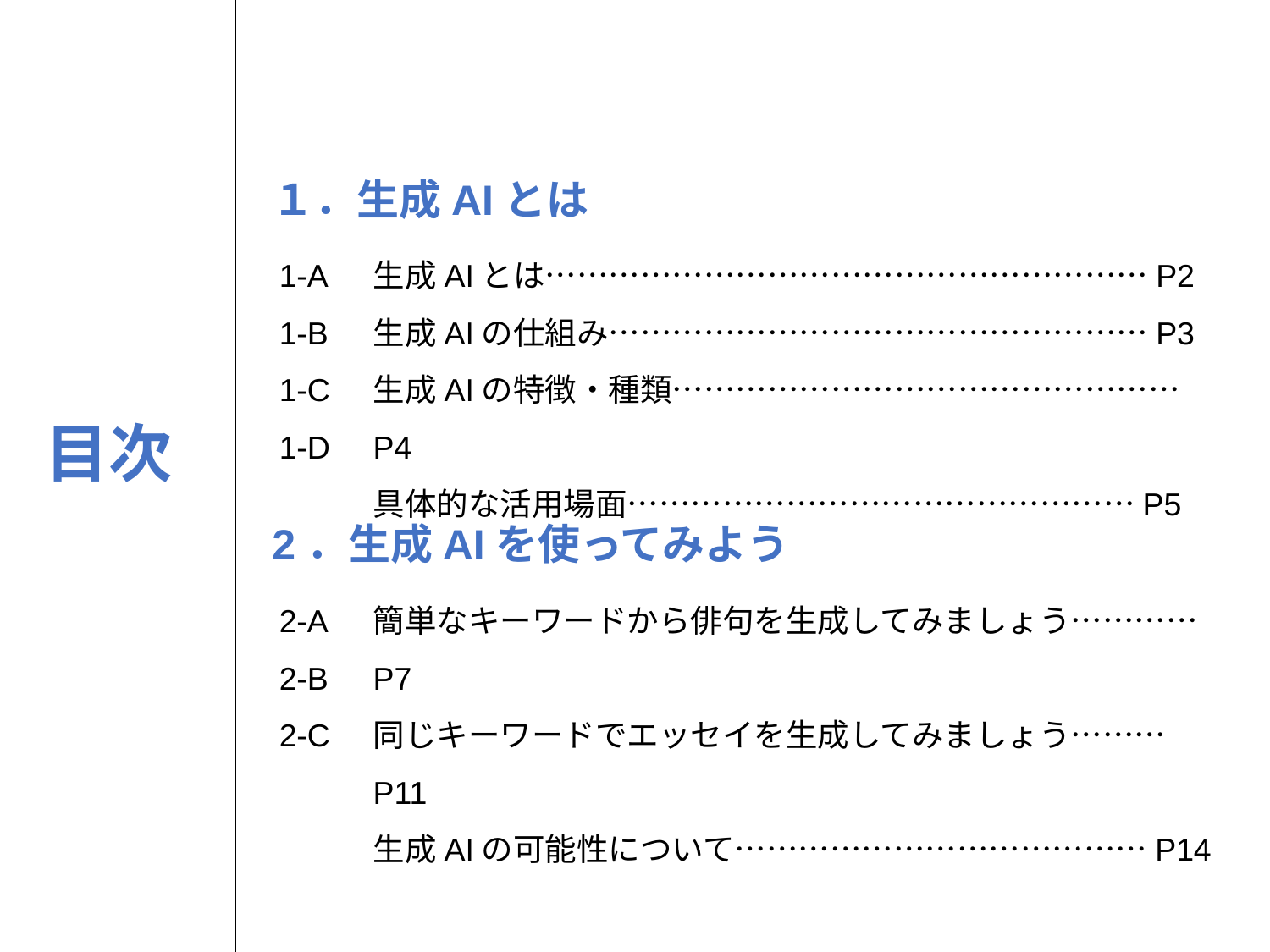

１．生成AIとは
1-A
1-B
1-C
1-D
生成AIとは…………………………………………………P2
生成AIの仕組み……………………………………………P3
生成AIの特徴・種類…………………………………………P4
具体的な活用場面…………………………………………P5
目次
2．生成AIを使ってみよう
2-A
2-B
2-C
簡単なキーワードから俳句を生成してみましょう…………P7
同じキーワードでエッセイを生成してみましょう………P11
生成AIの可能性について…………………………………P14